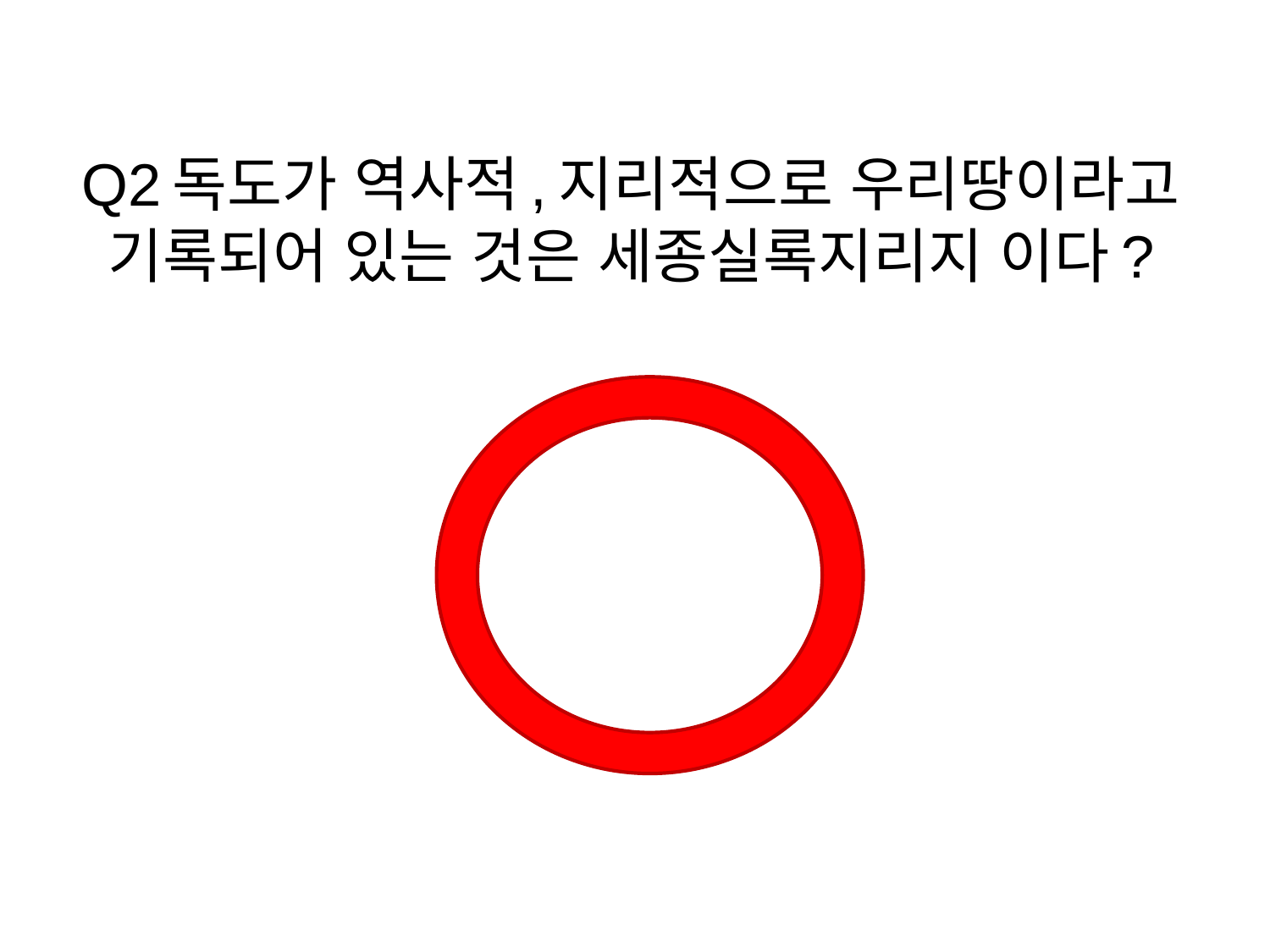

# Q2독도가 역사적,지리적으로 우리땅이라고 기록되어 있는 것은 세종실록지리지 이다?